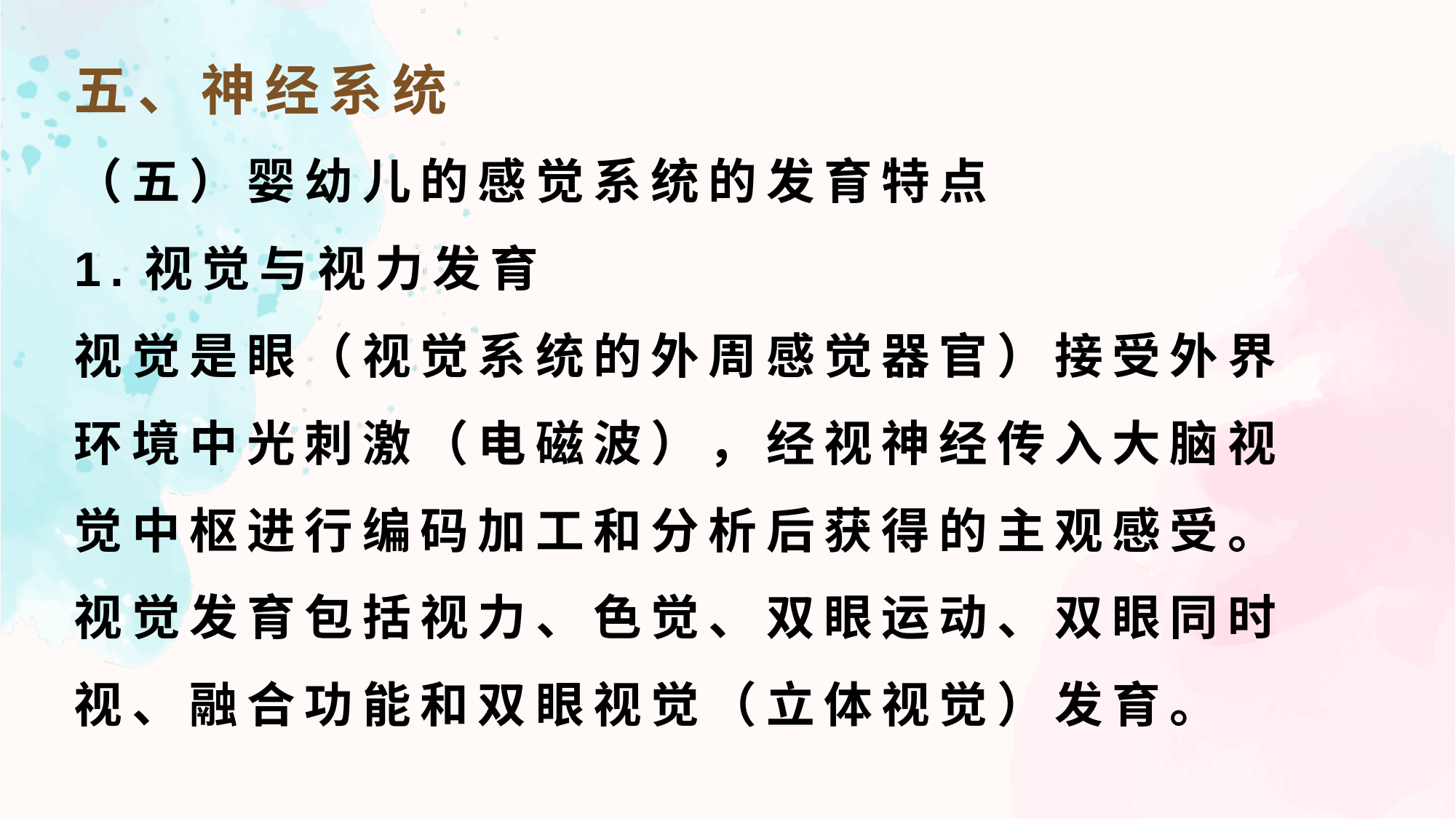

五、神经系统
（五）婴幼儿的感觉系统的发育特点
1.视觉与视力发育
视觉是眼（视觉系统的外周感觉器官）接受外界环境中光刺激（电磁波），经视神经传入大脑视觉中枢进行编码加工和分析后获得的主观感受。视觉发育包括视力、色觉、双眼运动、双眼同时视、融合功能和双眼视觉（立体视觉）发育。